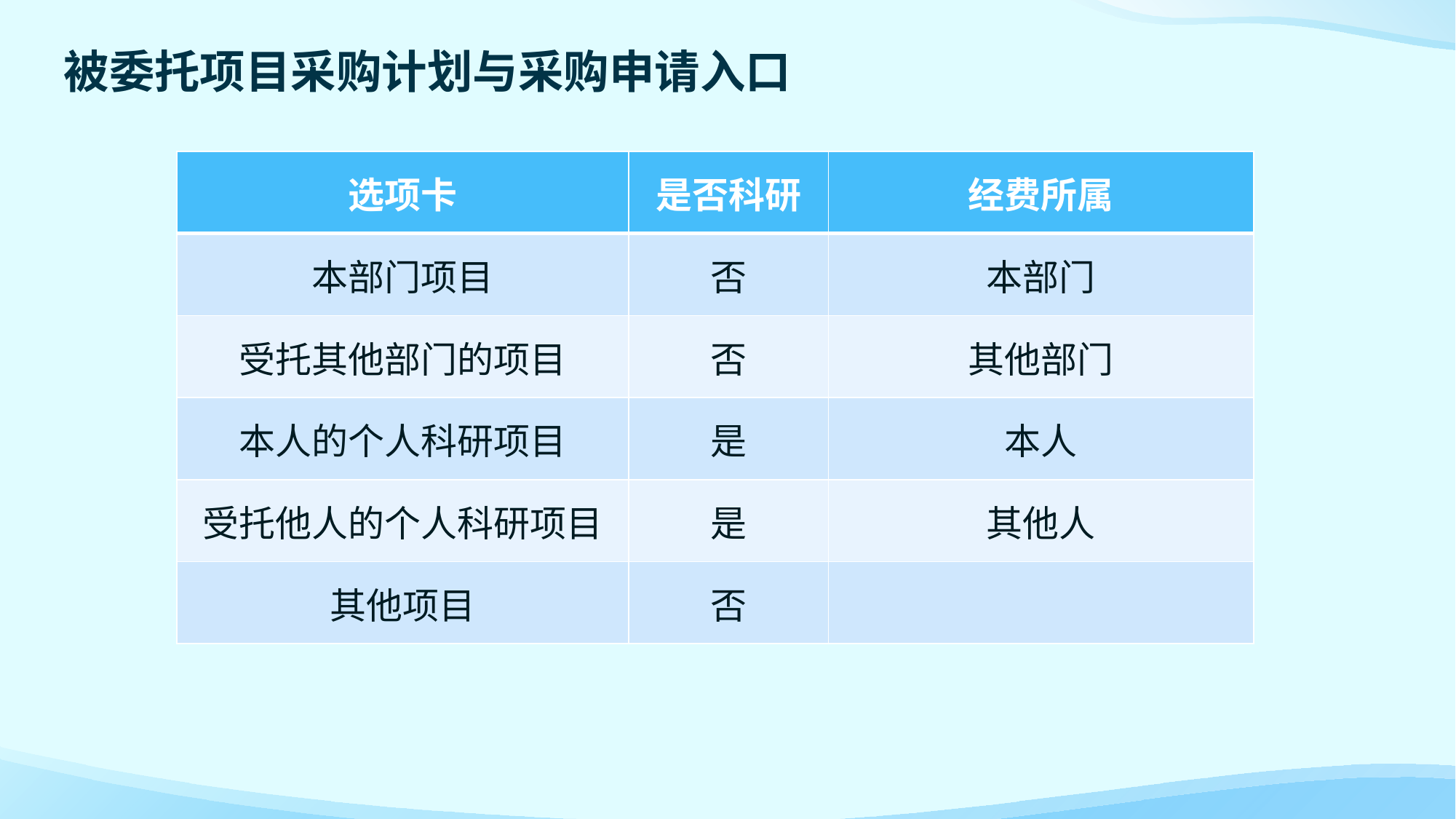

被委托项目采购计划与采购申请入口
| 选项卡 | 是否科研 | 经费所属 |
| --- | --- | --- |
| 本部门项目 | 否 | 本部门 |
| 受托其他部门的项目 | 否 | 其他部门 |
| 本人的个人科研项目 | 是 | 本人 |
| 受托他人的个人科研项目 | 是 | 其他人 |
| 其他项目 | 否 |  |